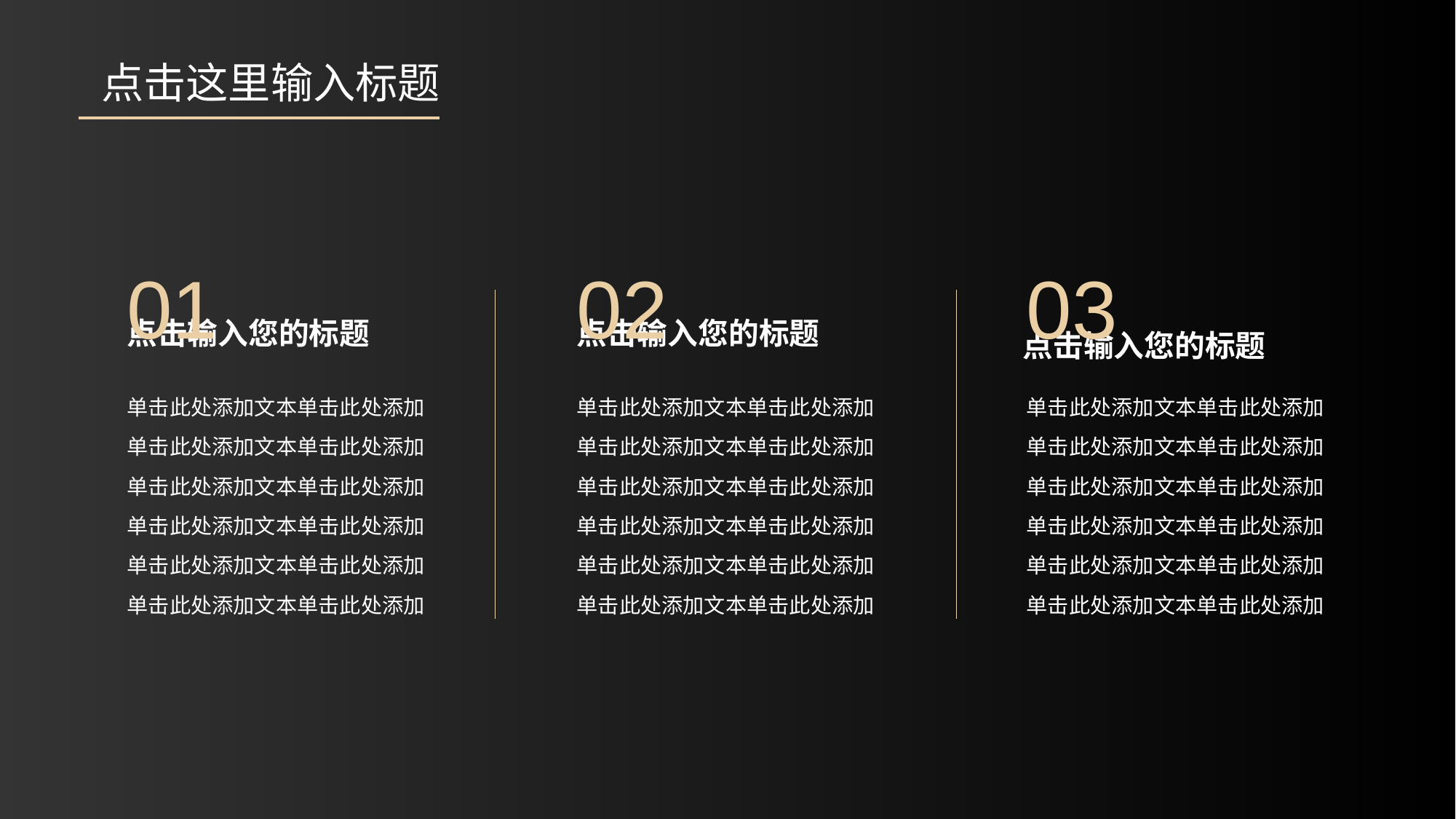

点击这里输入标题
01
点击输入您的标题
单击此处添加文本单击此处添加
单击此处添加文本单击此处添加
单击此处添加文本单击此处添加
单击此处添加文本单击此处添加
单击此处添加文本单击此处添加
单击此处添加文本单击此处添加
02
单击此处添加文本单击此处添加
单击此处添加文本单击此处添加
单击此处添加文本单击此处添加
单击此处添加文本单击此处添加
单击此处添加文本单击此处添加
单击此处添加文本单击此处添加
03
点击输入您的标题
点击输入您的标题
单击此处添加文本单击此处添加
单击此处添加文本单击此处添加
单击此处添加文本单击此处添加
单击此处添加文本单击此处添加
单击此处添加文本单击此处添加
单击此处添加文本单击此处添加